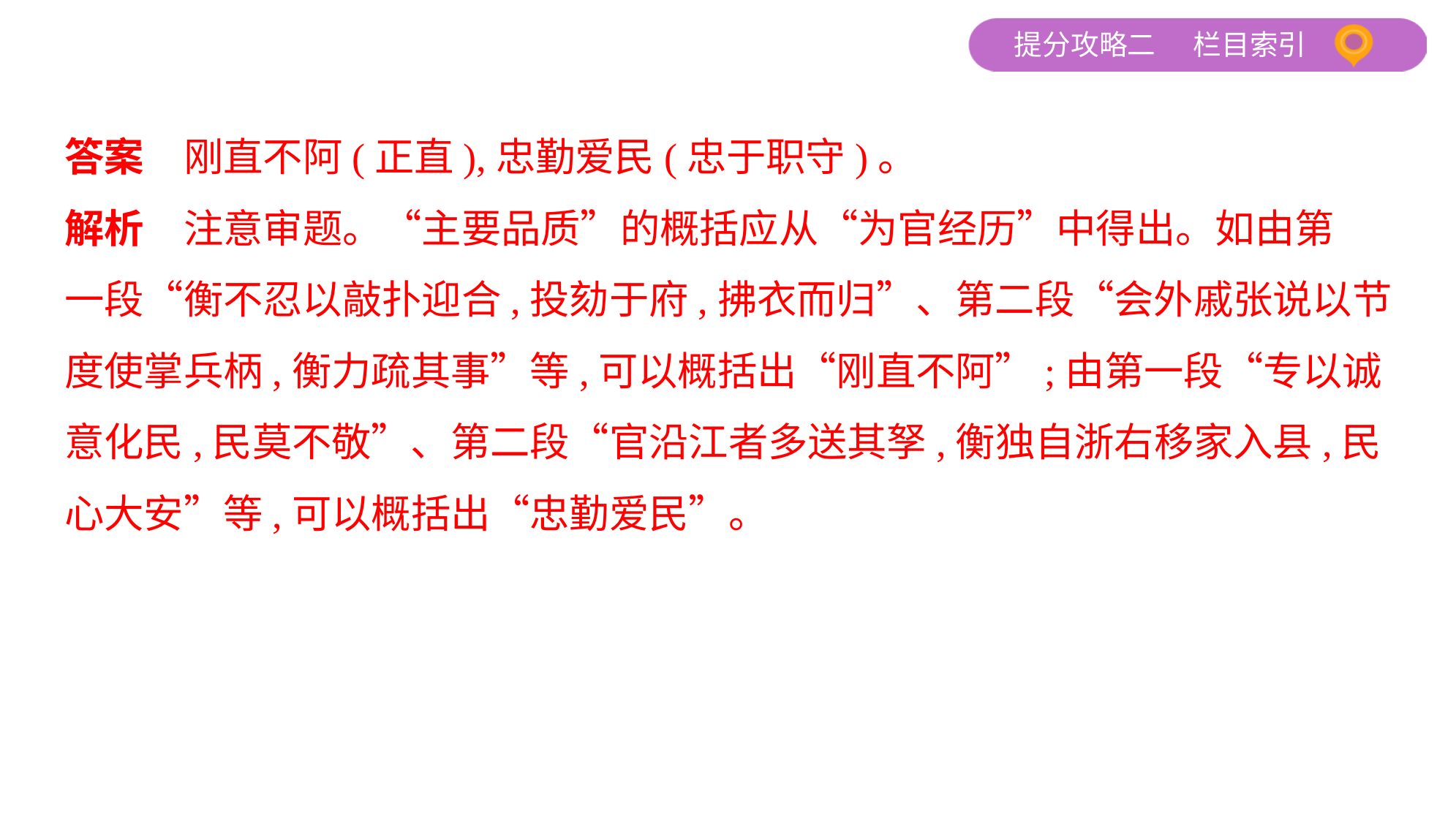

答案　刚直不阿(正直),忠勤爱民(忠于职守)。
解析　注意审题。“主要品质”的概括应从“为官经历”中得出。如由第
一段“衡不忍以敲扑迎合,投劾于府,拂衣而归”、第二段“会外戚张说以节
度使掌兵柄,衡力疏其事”等,可以概括出“刚直不阿”;由第一段“专以诚
意化民,民莫不敬”、第二段“官沿江者多送其孥,衡独自浙右移家入县,民
心大安”等,可以概括出“忠勤爱民”。